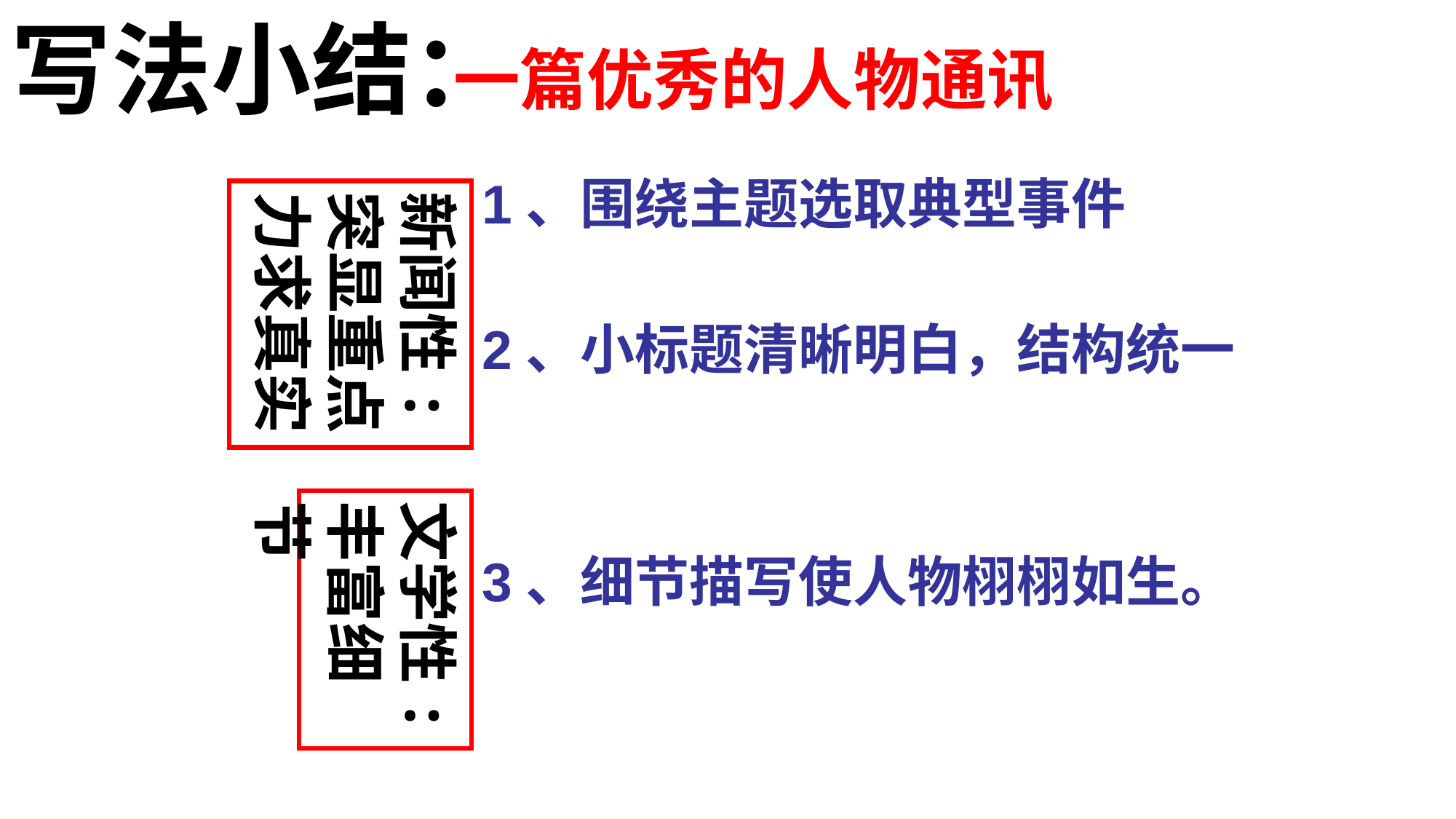

写法小结：
一篇优秀的人物通讯
1、围绕主题选取典型事件
新闻性:突显重点
力求真实
2、小标题清晰明白，结构统一
文学性:丰富细节
3、细节描写使人物栩栩如生。